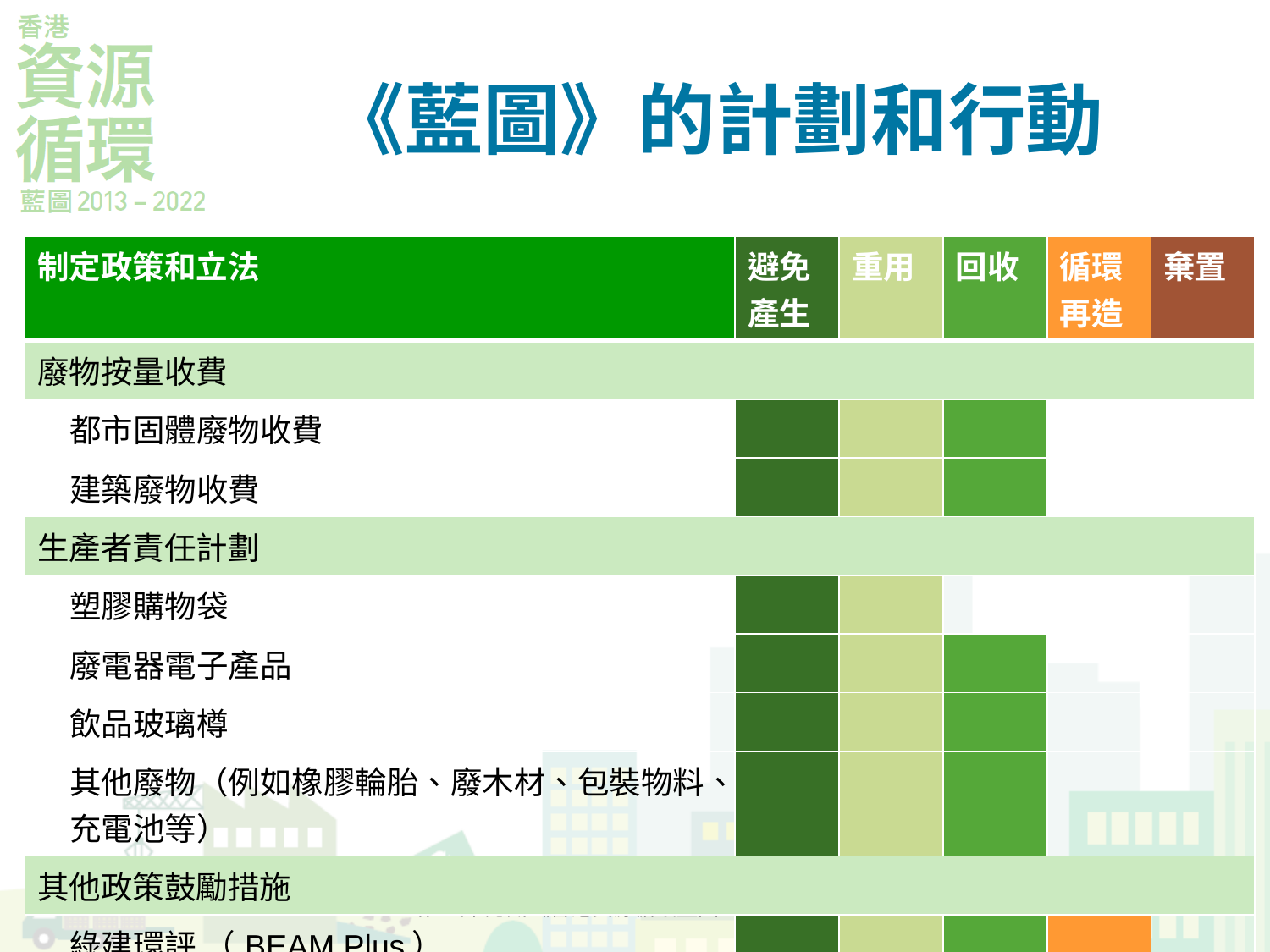

# 《藍圖》的計劃和行動
| 制定政策和立法 | 避免產生 | 重用 | 回收 | 循環再造 | 棄置 |
| --- | --- | --- | --- | --- | --- |
| 廢物按量收費 |  |  |  |  |  |
| 都市固體廢物收費 |  |  |  |  |  |
| 建築廢物收費 |  |  |  |  |  |
| 生產者責任計劃 |  |  |  |  |  |
| 塑膠購物袋 |  |  |  |  |  |
| 廢電器電子產品 |  |  |  |  |  |
| 飲品玻璃樽 |  |  |  |  |  |
| 其他廢物（例如橡膠輪胎、廢木材、包裝物料、充電池等） |  |  |  |  |  |
| 其他政策鼓勵措施 |  |  |  |  |  |
| 綠建環評 （BEAM Plus） |  |  |  |  |  |
| 環保採購 |  |  |  |  |  |
第三課 認識《香港資源循環藍圖2013-2022》
17